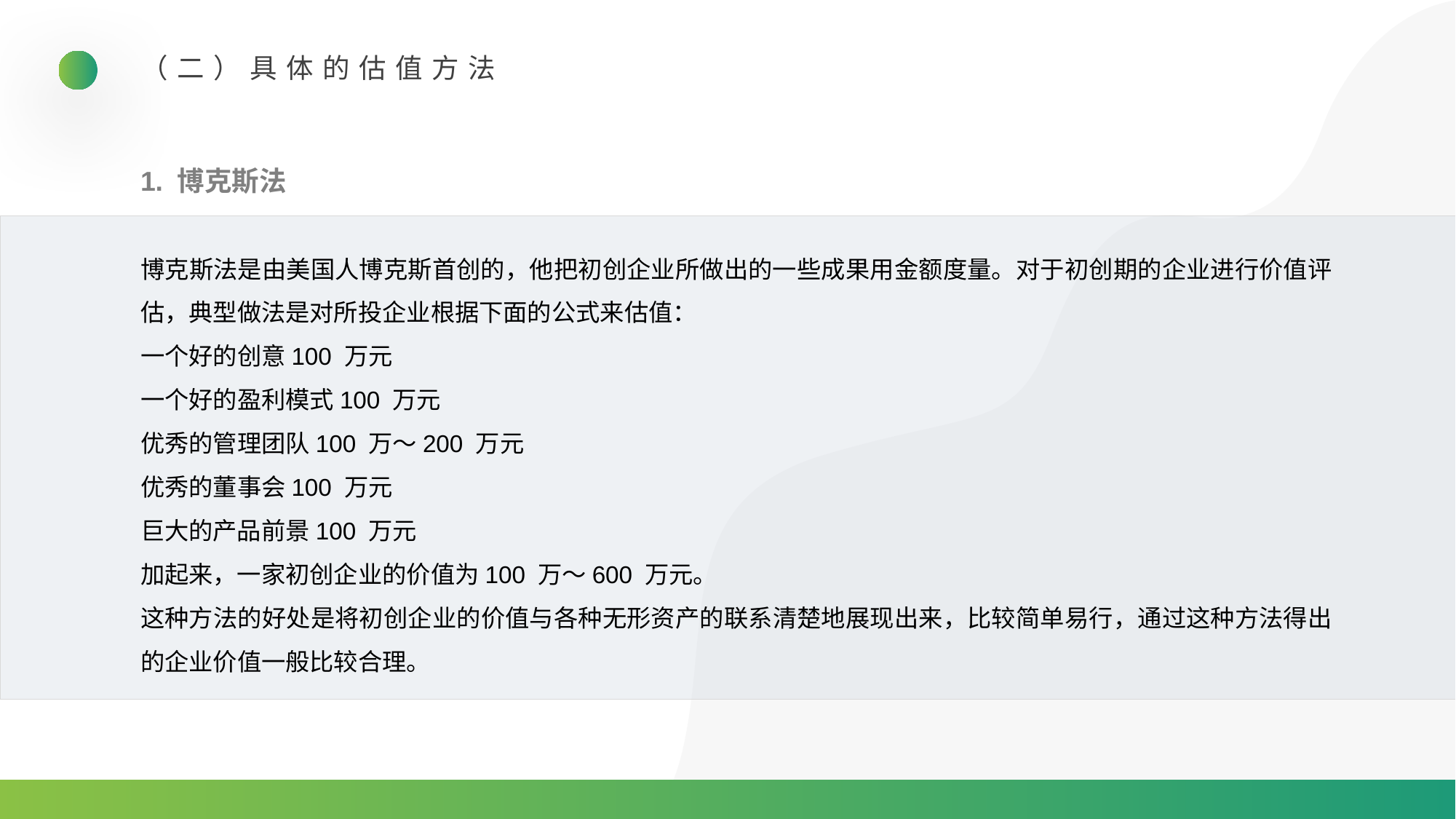

（二）具体的估值方法
1. 博克斯法

博克斯法是由美国人博克斯首创的，他把初创企业所做出的一些成果用金额度量。对于初创期的企业进行价值评估，典型做法是对所投企业根据下面的公式来估值：
一个好的创意100 万元
一个好的盈利模式100 万元
优秀的管理团队100 万～200 万元
优秀的董事会100 万元
巨大的产品前景100 万元
加起来，一家初创企业的价值为100 万～600 万元。
这种方法的好处是将初创企业的价值与各种无形资产的联系清楚地展现出来，比较简单易行，通过这种方法得出的企业价值一般比较合理。